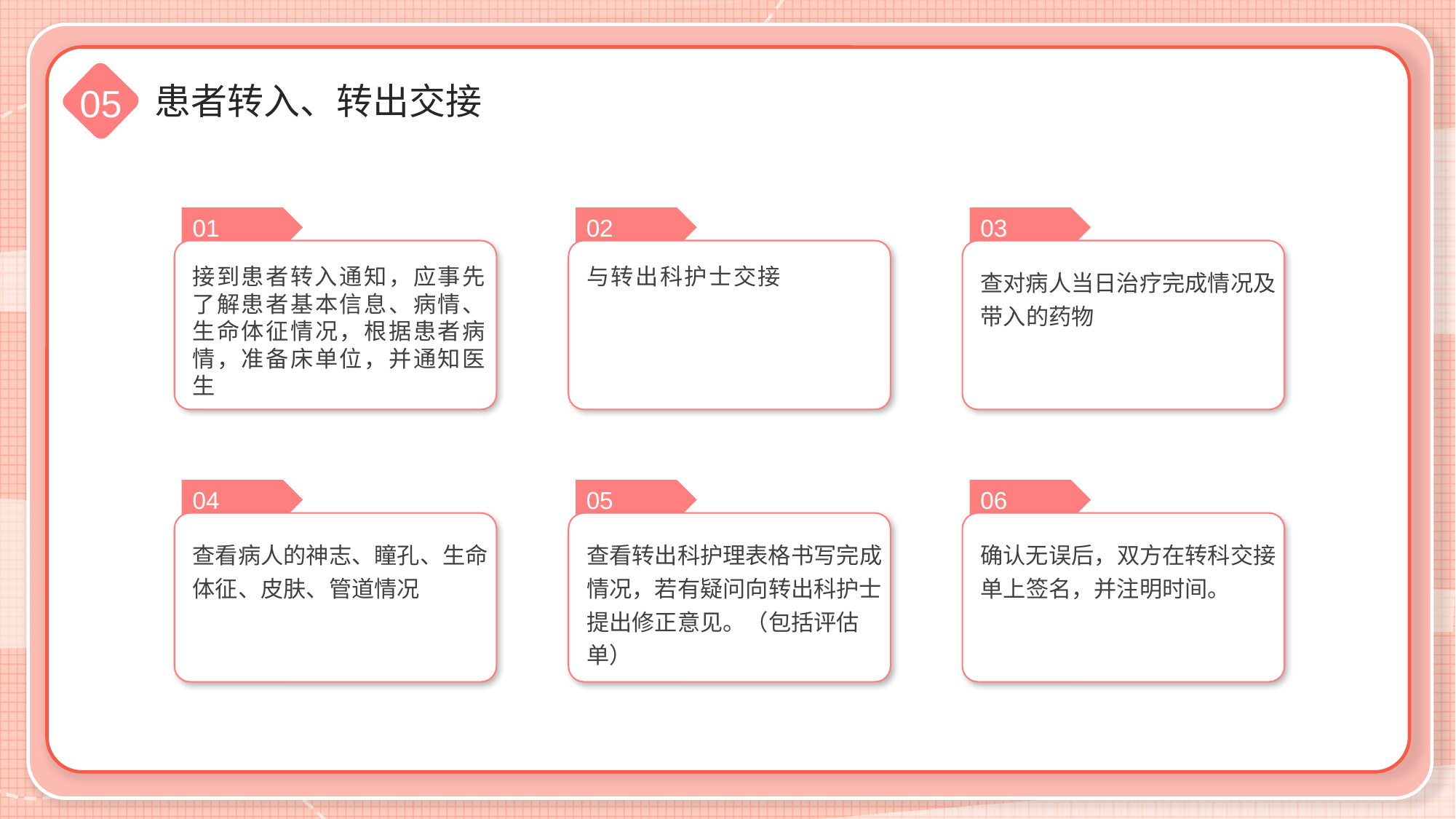

患者转入、转出交接
05
01

接到患者转入通知，应事先了解患者基本信息、病情、生命体征情况，根据患者病情，准备床单位，并通知医生
02

与转出科护士交接
03

查对病人当日治疗完成情况及带入的药物
04

查看病人的神志、瞳孔、生命体征、皮肤、管道情况
05

查看转出科护理表格书写完成情况，若有疑问向转出科护士提出修正意见。（包括评估单）
06

确认无误后，双方在转科交接单上签名，并注明时间。